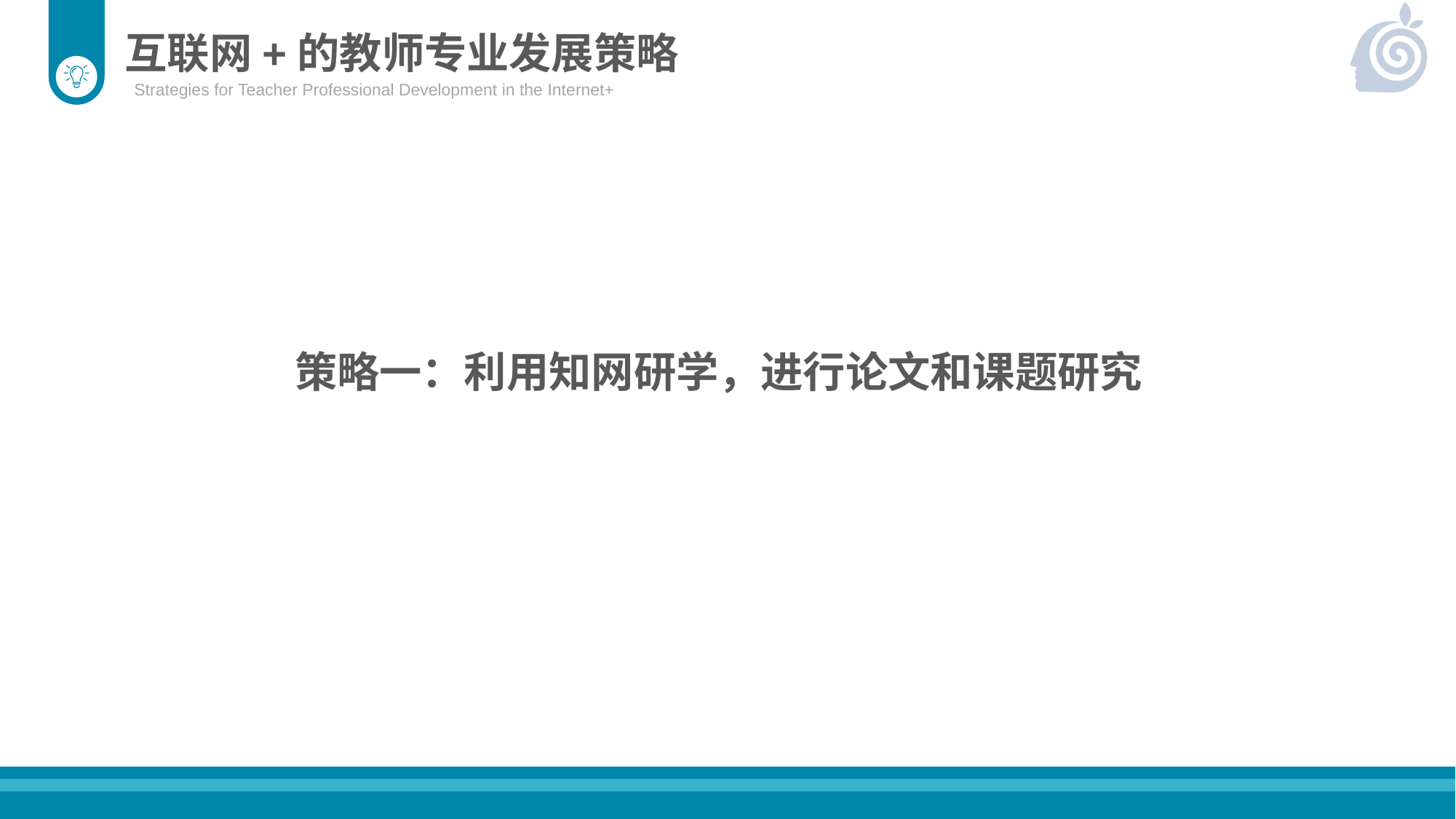

互联网+的教师专业发展策略

Strategies for Teacher Professional Development in the Internet+
策略一：利用知网研学，进行论文和课题研究